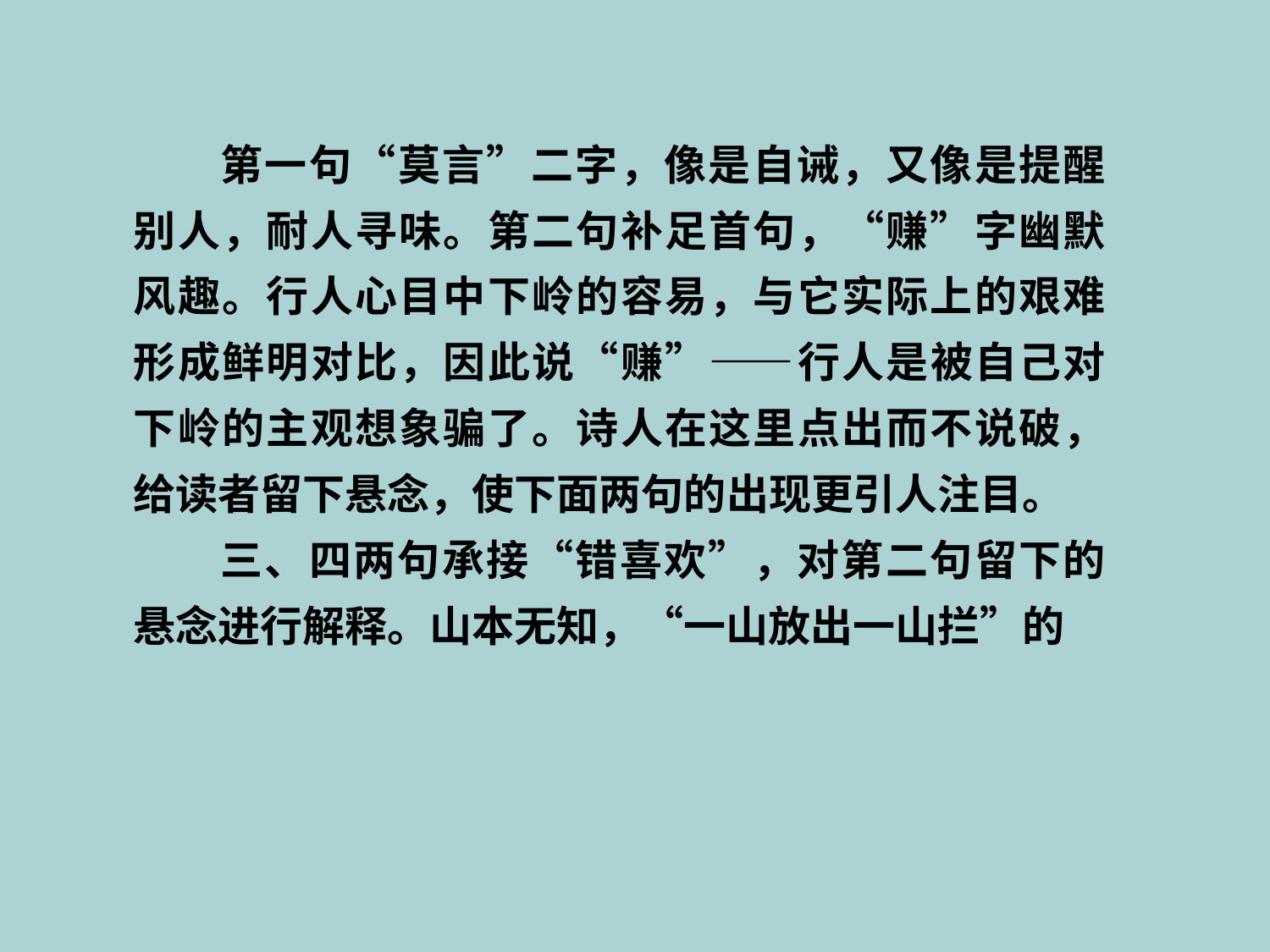

第一句“莫言”二字，像是自诫，又像是提醒别人，耐人寻味。第二句补足首句，“赚”字幽默风趣。行人心目中下岭的容易，与它实际上的艰难形成鲜明对比，因此说“赚”——行人是被自己对下岭的主观想象骗了。诗人在这里点出而不说破，给读者留下悬念，使下面两句的出现更引人注目。
三、四两句承接“错喜欢”，对第二句留下的悬念进行解释。山本无知，“一山放出一山拦”的